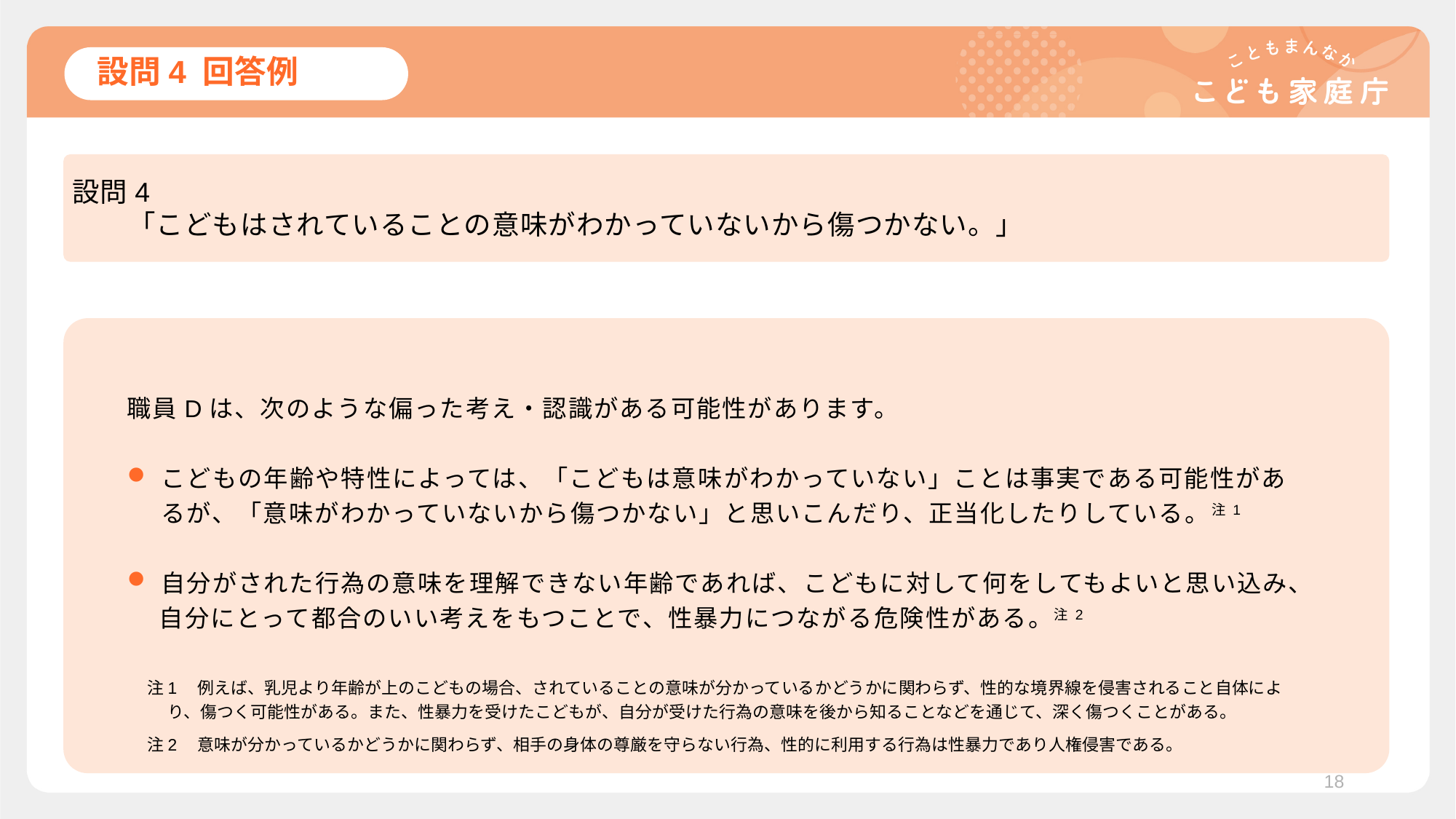

1.23
# 設問4 回答例

設問4
　　「こどもはされていることの意味がわかっていないから傷つかない。」

職員Dは、次のような偏った考え・認識がある可能性があります。

こどもの年齢や特性によっては、「こどもは意味がわかっていない」ことは事実である可能性があるが、「意味がわかっていないから傷つかない」と思いこんだり、正当化したりしている。注1

自分がされた行為の意味を理解できない年齢であれば、こどもに対して何をしてもよいと思い込み、
自分にとって都合のいい考えをもつことで、性暴力につながる危険性がある。注2
注1　例えば、乳児より年齢が上のこどもの場合、されていることの意味が分かっているかどうかに関わらず、性的な境界線を侵害されること自体により、傷つく可能性がある。また、性暴力を受けたこどもが、自分が受けた行為の意味を後から知ることなどを通じて、深く傷つくことがある。
注2　意味が分かっているかどうかに関わらず、相手の身体の尊厳を守らない行為、性的に利用する行為は性暴力であり人権侵害である。
18